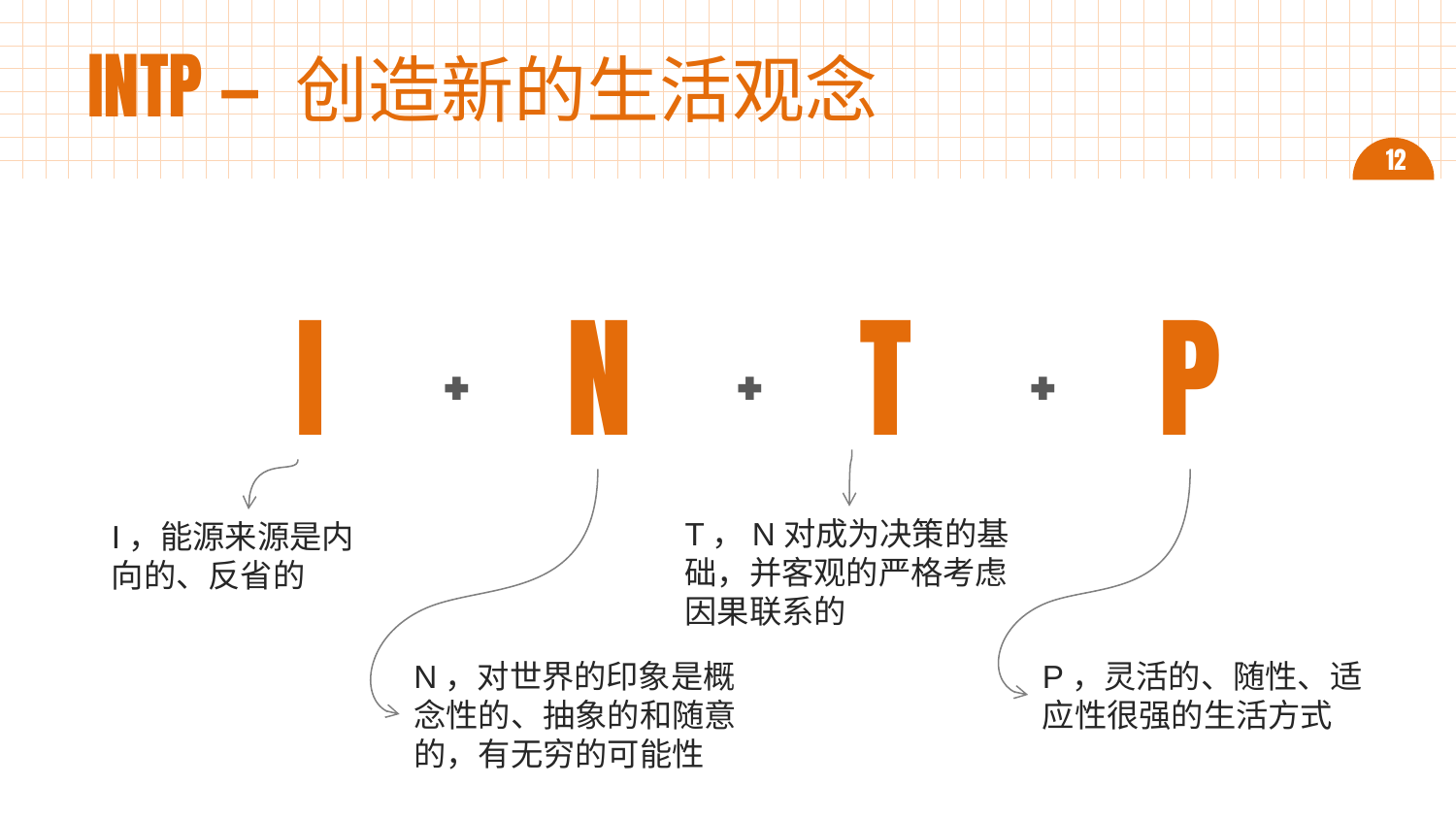

# INTP — 创造新的生活观念
12
I
N
T
P
+
+
+
T，N对成为决策的基础，并客观的严格考虑因果联系的
I，能源来源是内向的、反省的
N，对世界的印象是概念性的、抽象的和随意的，有无穷的可能性
P，灵活的、随性、适应性很强的生活方式